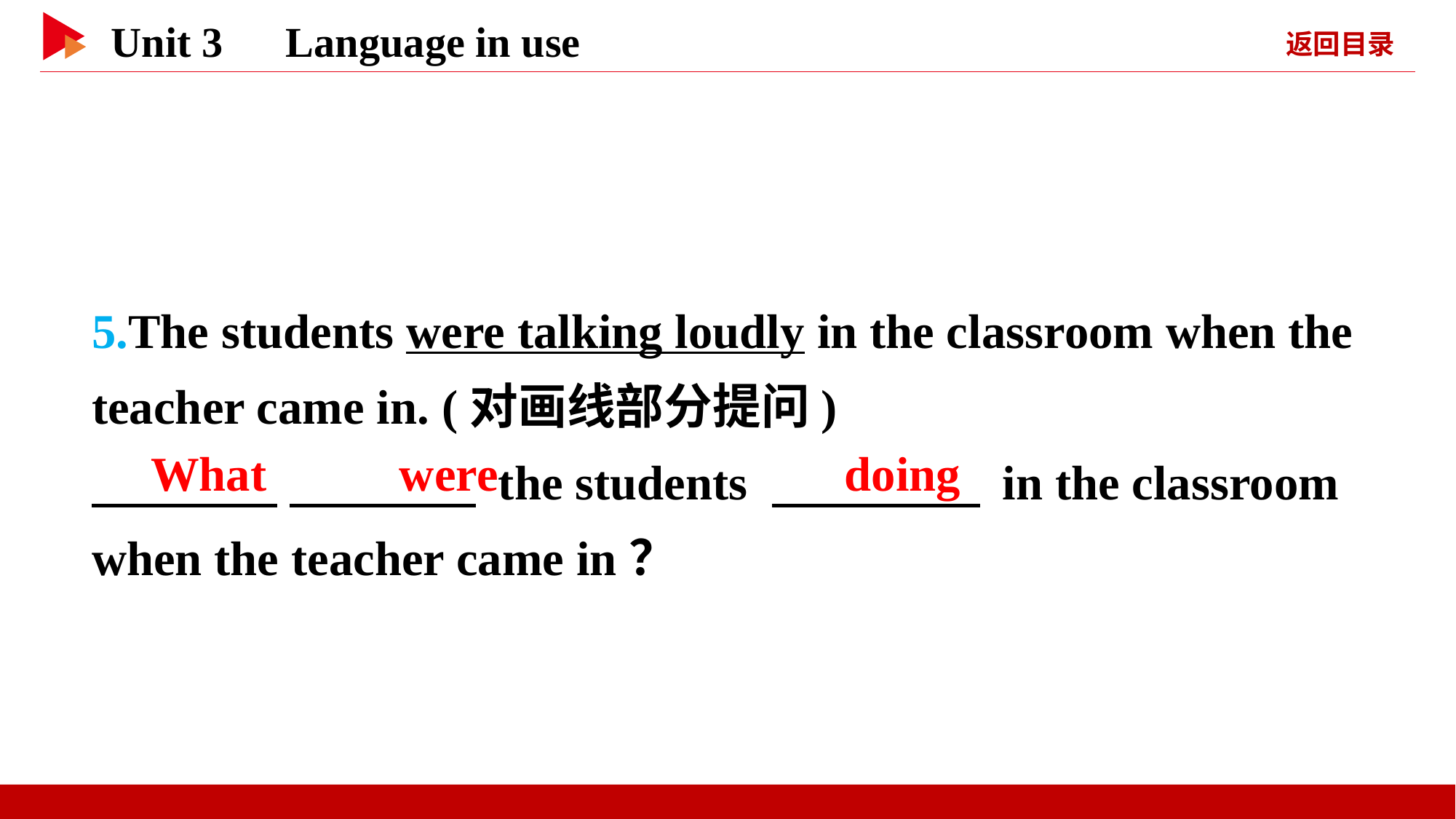

5.The students were talking loudly in the classroom when the teacher came in. (对画线部分提问)
　        　 　        　 the students 　          　 in the classroom when the teacher came in？
　What　 　were
　doing